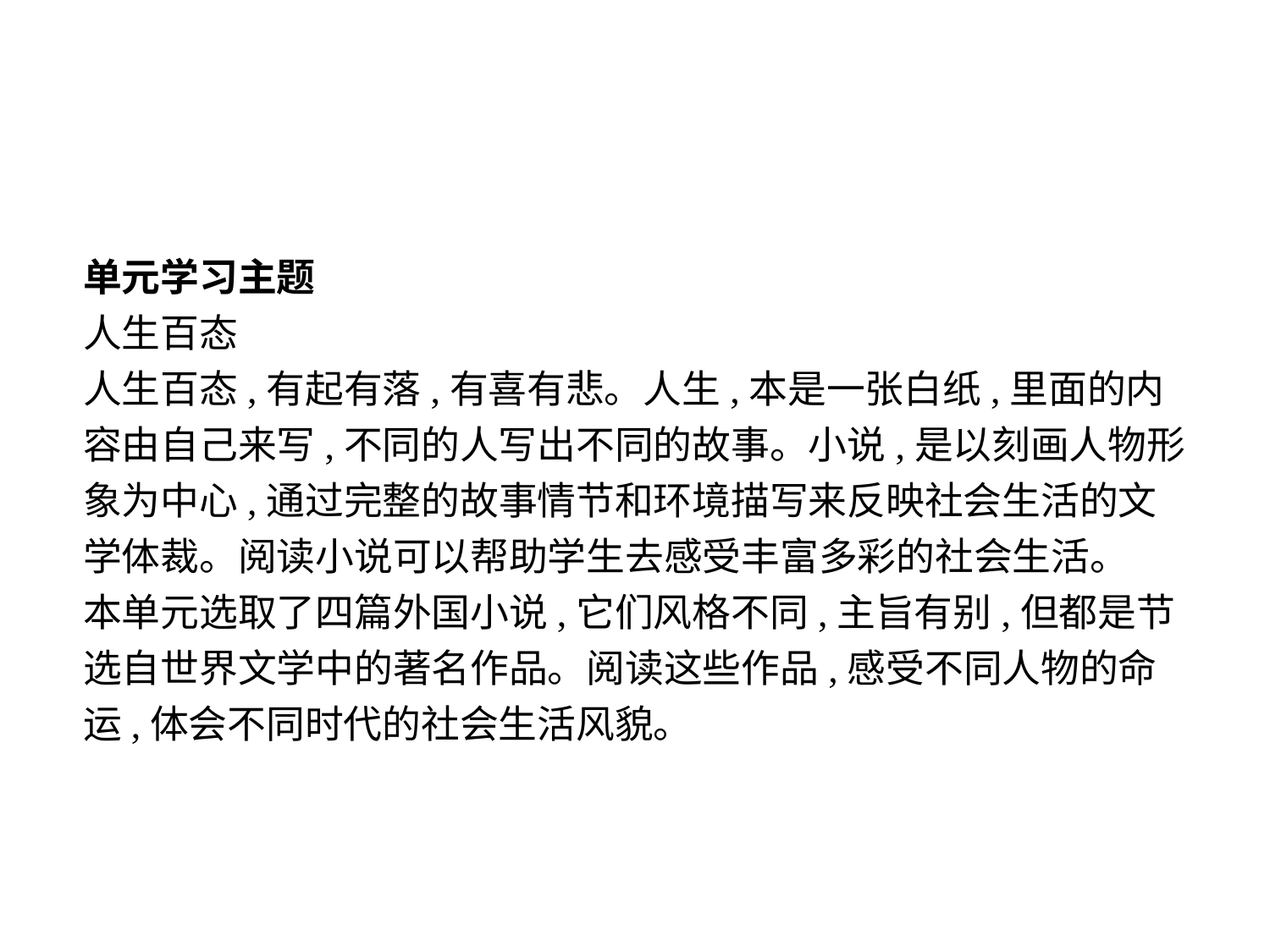

单元学习主题
人生百态
人生百态,有起有落,有喜有悲。人生,本是一张白纸,里面的内容由自己来写,不同的人写出不同的故事。小说,是以刻画人物形象为中心,通过完整的故事情节和环境描写来反映社会生活的文学体裁。阅读小说可以帮助学生去感受丰富多彩的社会生活。
本单元选取了四篇外国小说,它们风格不同,主旨有别,但都是节选自世界文学中的著名作品。阅读这些作品,感受不同人物的命运,体会不同时代的社会生活风貌。